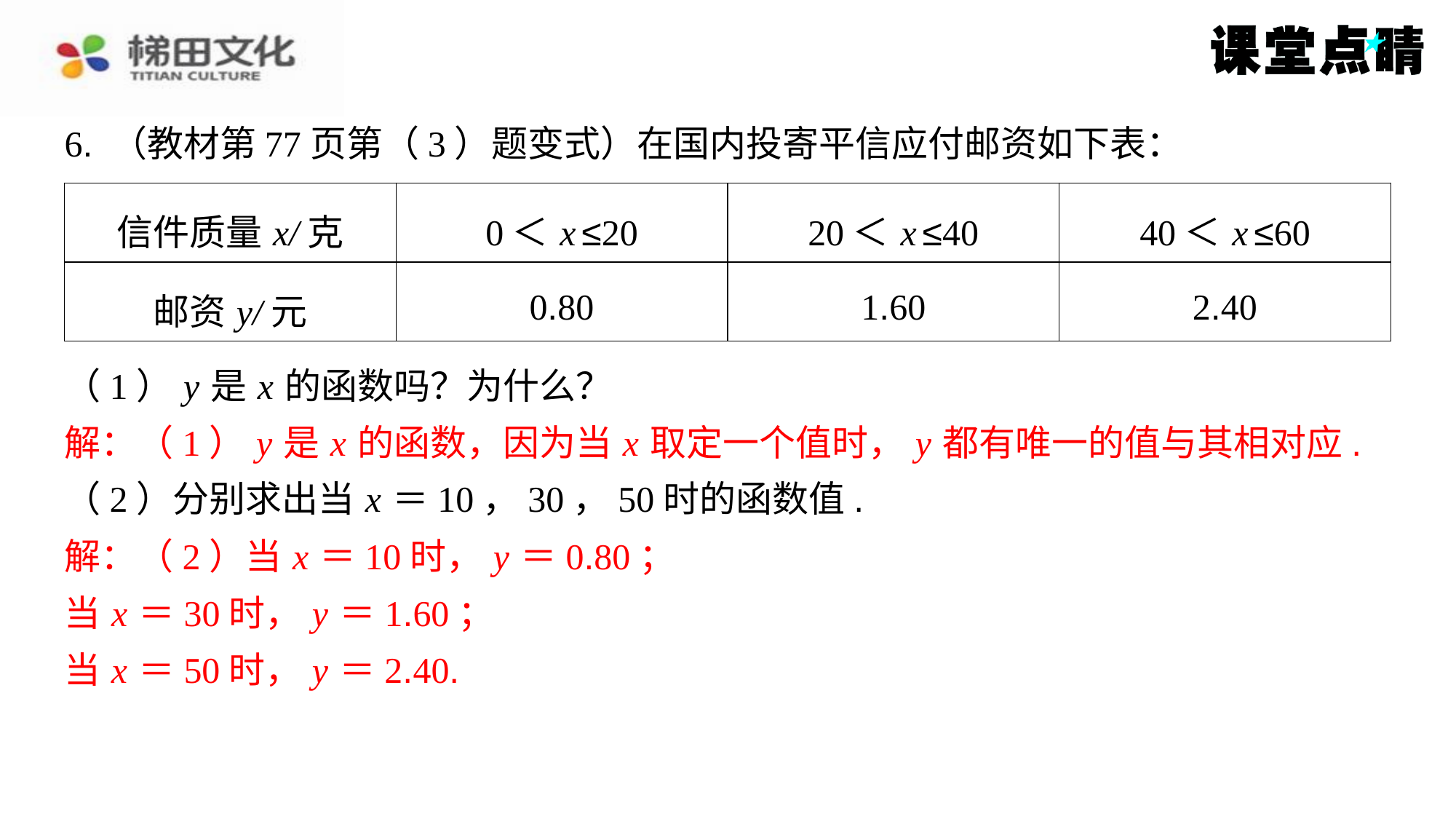

6. （教材第77页第（3）题变式）在国内投寄平信应付邮资如下表：
| 信件质量x/克 | 0＜ x ≤20 | 20＜ x ≤40 | 40＜ x ≤60 |
| --- | --- | --- | --- |
| 邮资y/元 | 0.80 | 1.60 | 2.40 |
（1） y 是 x 的函数吗？为什么？
解：（1） y 是 x 的函数，因为当 x 取定一个值时， y 都有唯一的值与其相对应.
（2）分别求出当 x ＝10，30，50时的函数值.
解：（2）当 x ＝10时， y ＝0.80；
当 x ＝30时， y ＝1.60；
当 x ＝50时， y ＝2.40.
解：（1） y 是 x 的函数，因为当 x 取定一个值时， y 都有唯一的值与其相对应.
解：（2）当 x ＝10时， y ＝0.80；
当 x ＝30时， y ＝1.60；
当 x ＝50时， y ＝2.40.